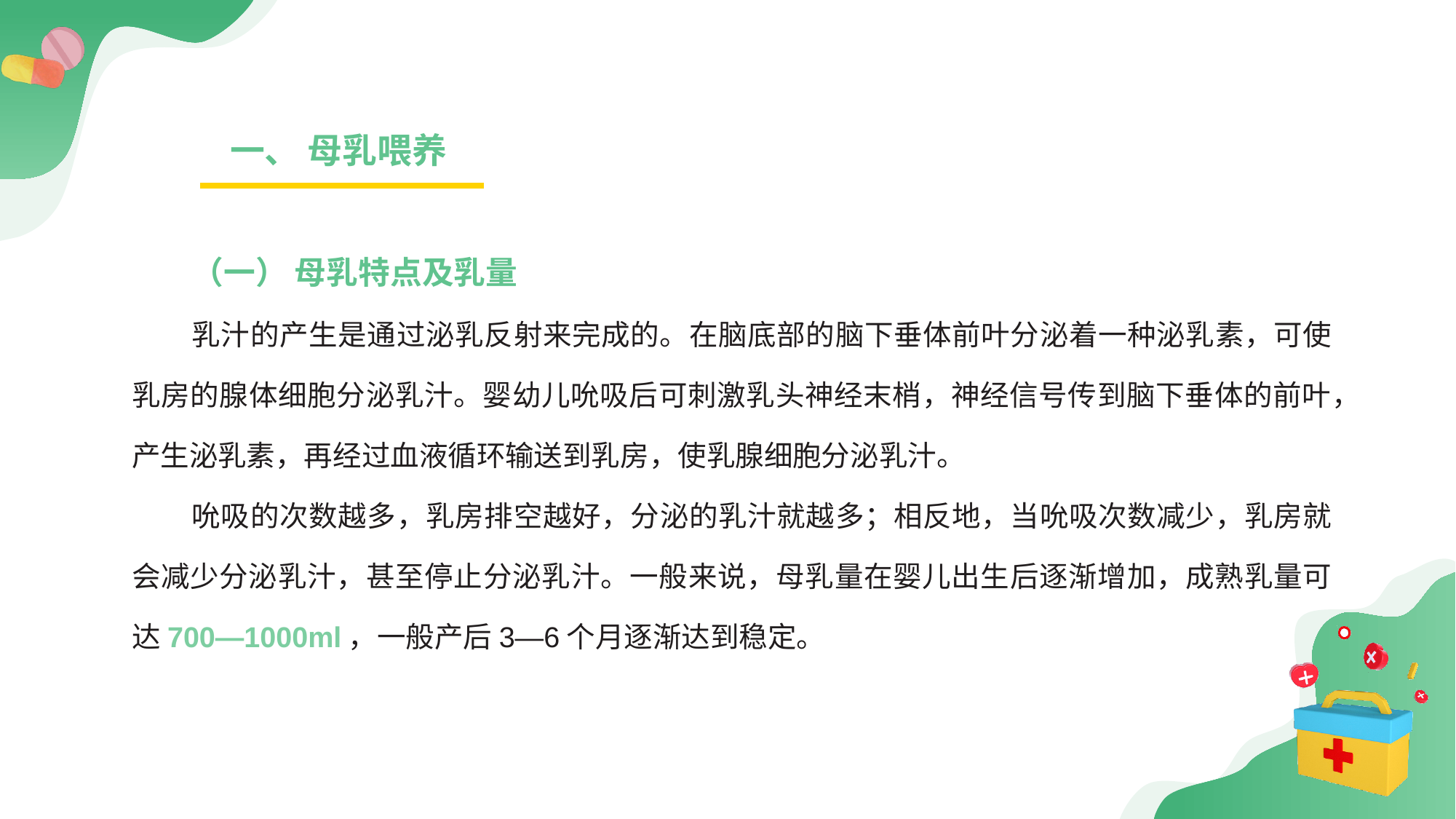

一、 母乳喂养
（一） 母乳特点及乳量
乳汁的产生是通过泌乳反射来完成的。在脑底部的脑下垂体前叶分泌着一种泌乳素，可使乳房的腺体细胞分泌乳汁。婴幼儿吮吸后可刺激乳头神经末梢，神经信号传到脑下垂体的前叶，产生泌乳素，再经过血液循环输送到乳房，使乳腺细胞分泌乳汁。
吮吸的次数越多，乳房排空越好，分泌的乳汁就越多；相反地，当吮吸次数减少，乳房就会减少分泌乳汁，甚至停止分泌乳汁。一般来说，母乳量在婴儿出生后逐渐增加，成熟乳量可达700—1000ml，一般产后3—6个月逐渐达到稳定。